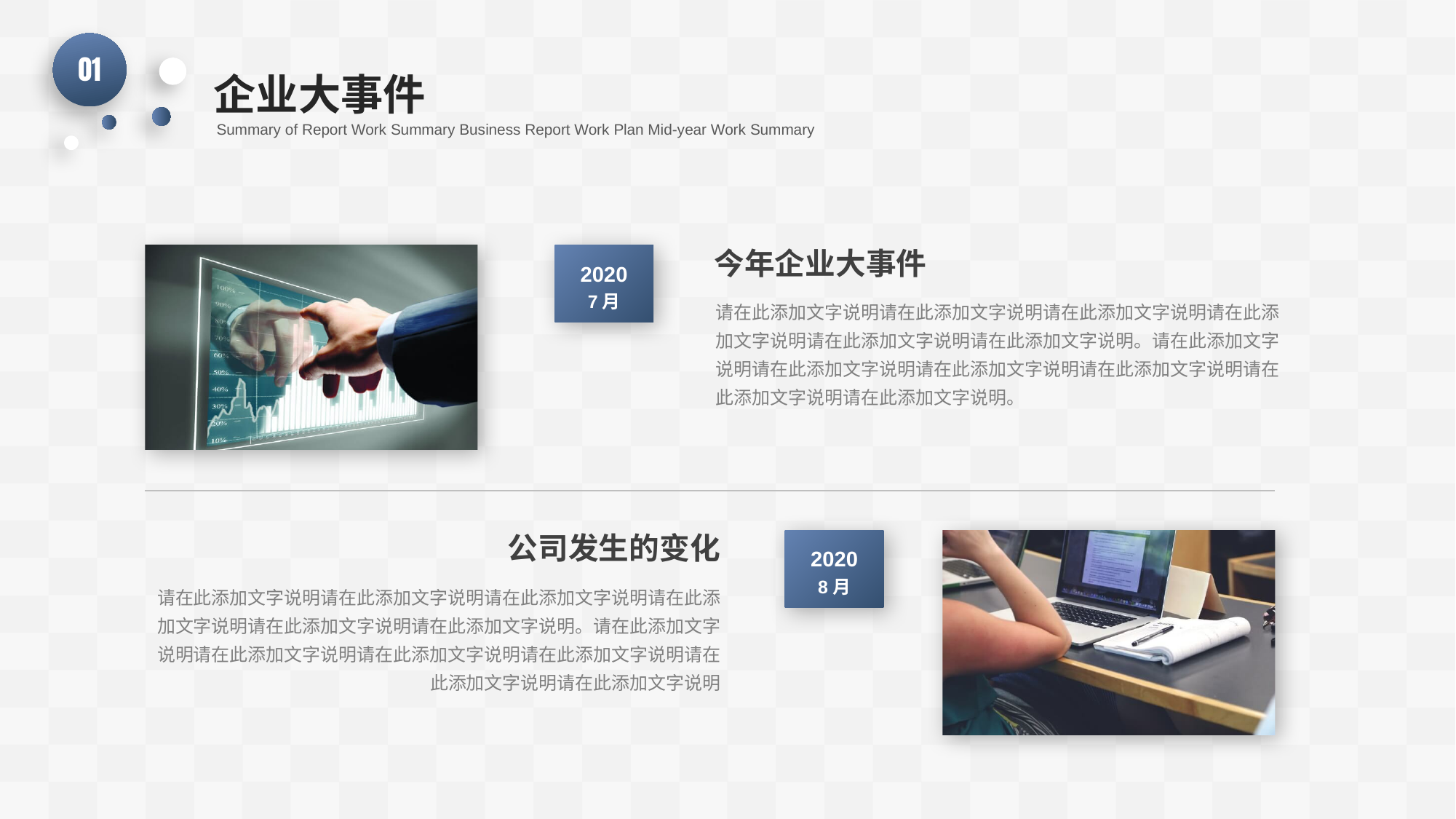

01

企业大事件

Summary of Report Work Summary Business Report Work Plan Mid-year Work Summary

今年企业大事件

2020
7月
请在此添加文字说明请在此添加文字说明请在此添加文字说明请在此添加文字说明请在此添加文字说明请在此添加文字说明。请在此添加文字说明请在此添加文字说明请在此添加文字说明请在此添加文字说明请在此添加文字说明请在此添加文字说明。
公司发生的变化
2020
8月

请在此添加文字说明请在此添加文字说明请在此添加文字说明请在此添加文字说明请在此添加文字说明请在此添加文字说明。请在此添加文字说明请在此添加文字说明请在此添加文字说明请在此添加文字说明请在此添加文字说明请在此添加文字说明